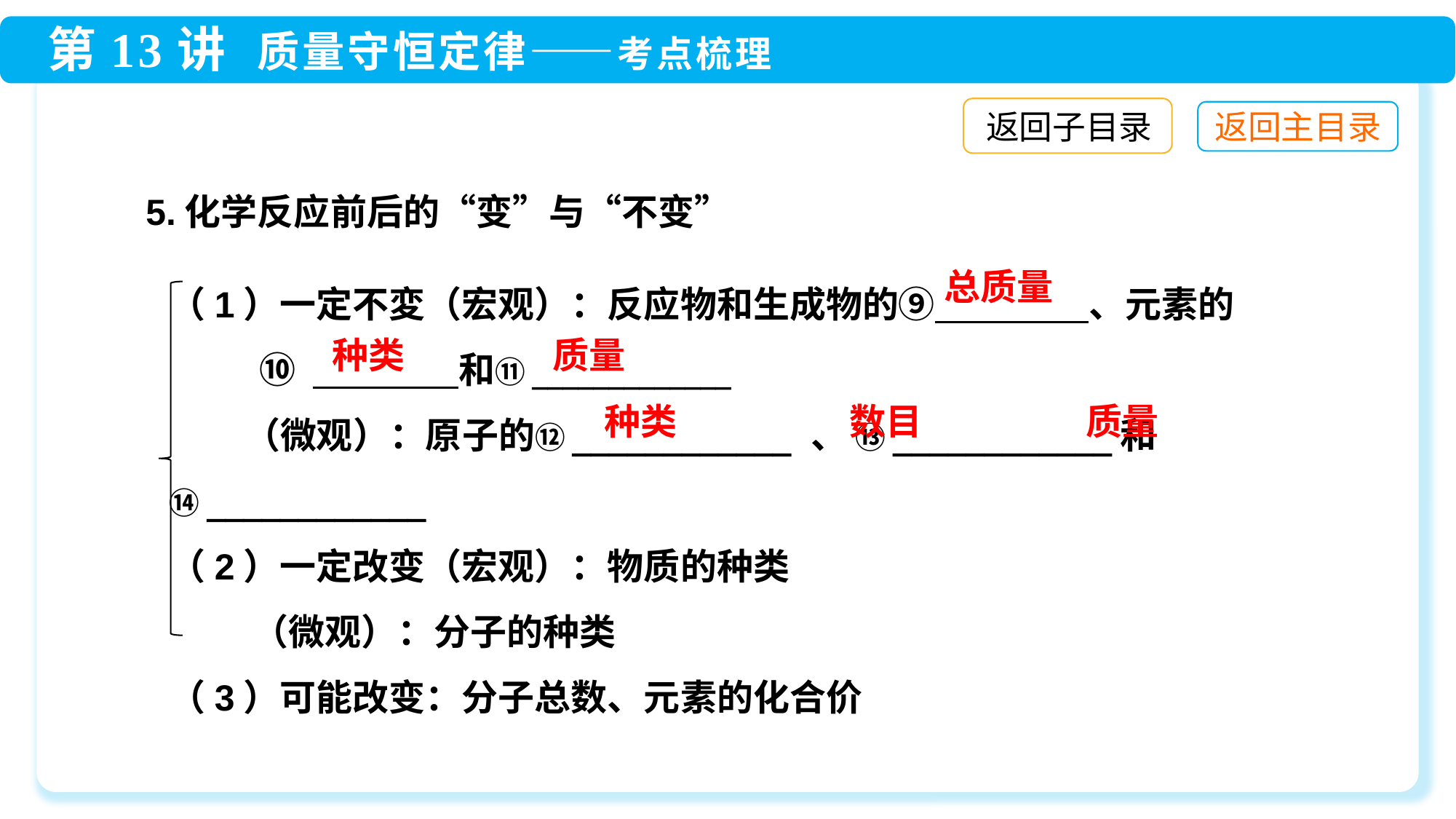

返回子目录
5.化学反应前后的“变”与“不变”
（1）一定不変（宏观）：反应物和生成物的⑨　　　　 、元素的
           ⑩ 　　　　和⑪_____________
        （微观）：原子的⑫____________ 、 ⑬____________和⑭____________
（2）一定改变（宏观）：物质的种类
         （微观）：分子的种类
（3）可能改变：分子总数、元素的化合价

总质量
质量
种类
质量
数目
种类